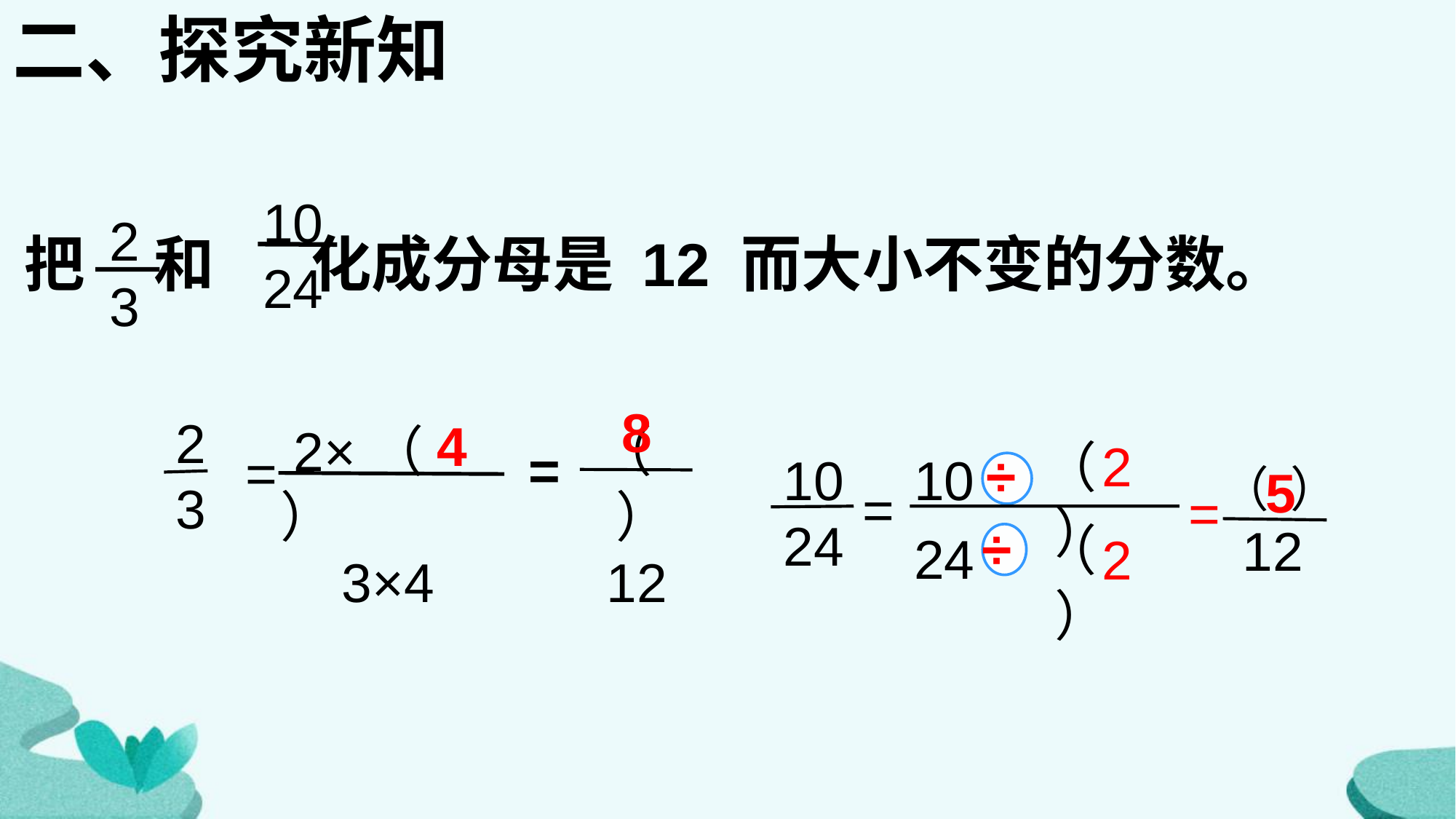

二、探究新知
10
24

把     和       化成分母是 12 而大小不变的分数。
2
3

   （  ）
  12

=

8
2
3

4
  2×（   ）
3×4

=
（    ）
12

=
2
10
24
÷

÷
=
（  ）
10
24

5

（  ）
2